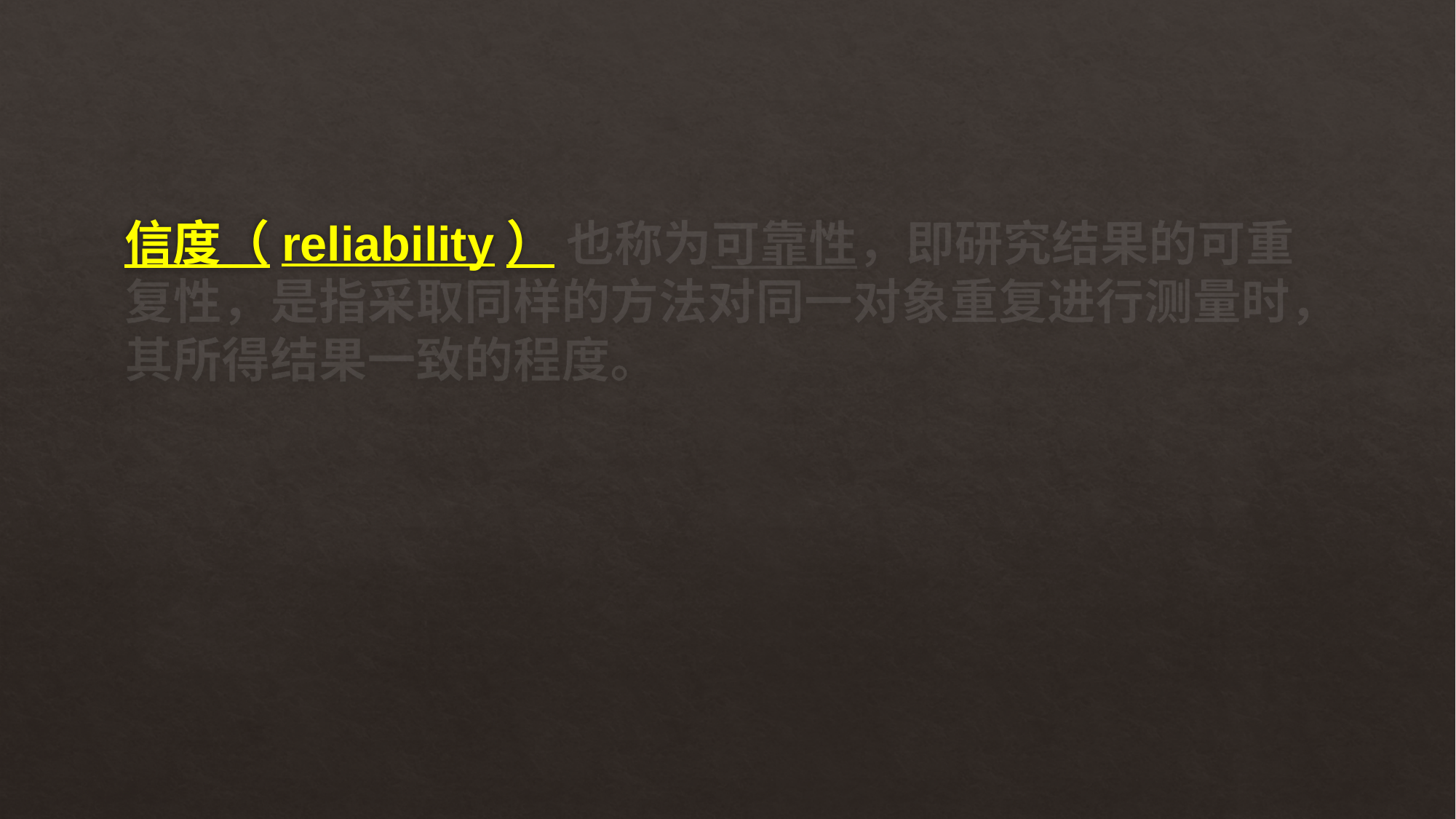

#
信度（reliability） 也称为可靠性，即研究结果的可重复性，是指采取同样的方法对同一对象重复进行测量时，其所得结果一致的程度。